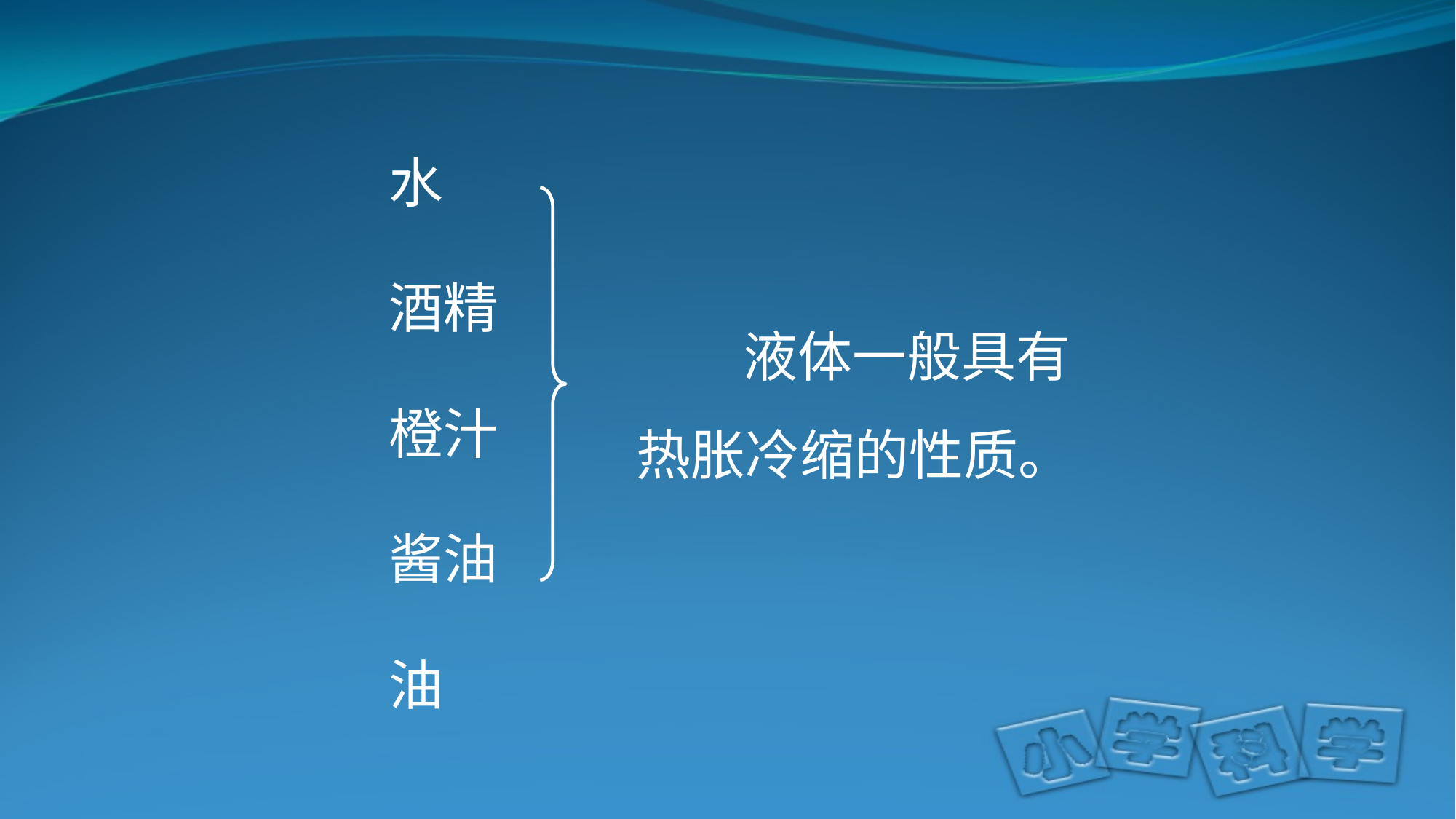

水
酒精
橙汁
酱油
油
……

液体一般具有热胀冷缩的性质。